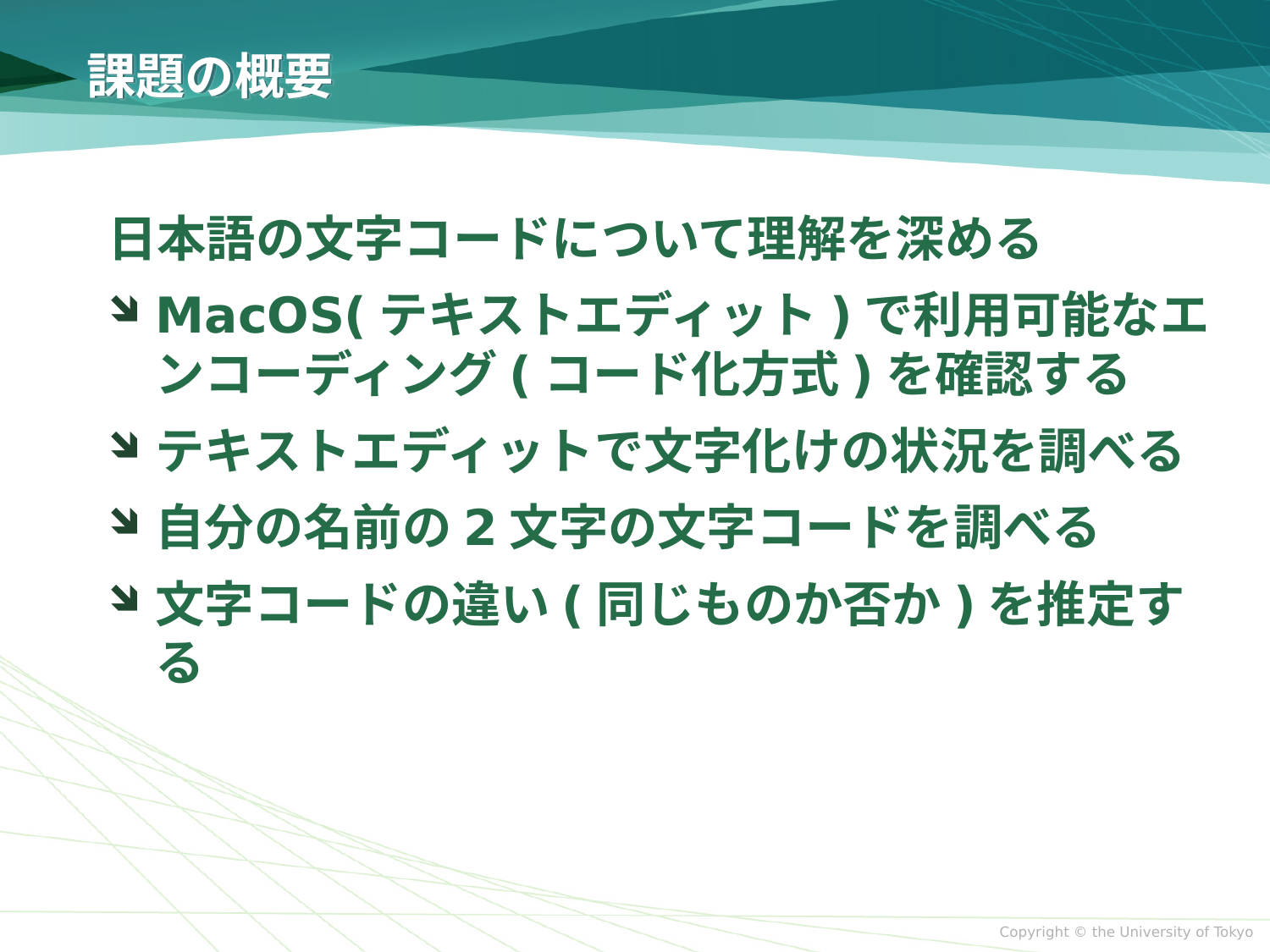

# 課題の概要
日本語の文字コードについて理解を深める
MacOS(テキストエディット)で利用可能なエンコーディング(コード化方式)を確認する
テキストエディットで文字化けの状況を調べる
自分の名前の2文字の文字コードを調べる
文字コードの違い(同じものか否か)を推定する